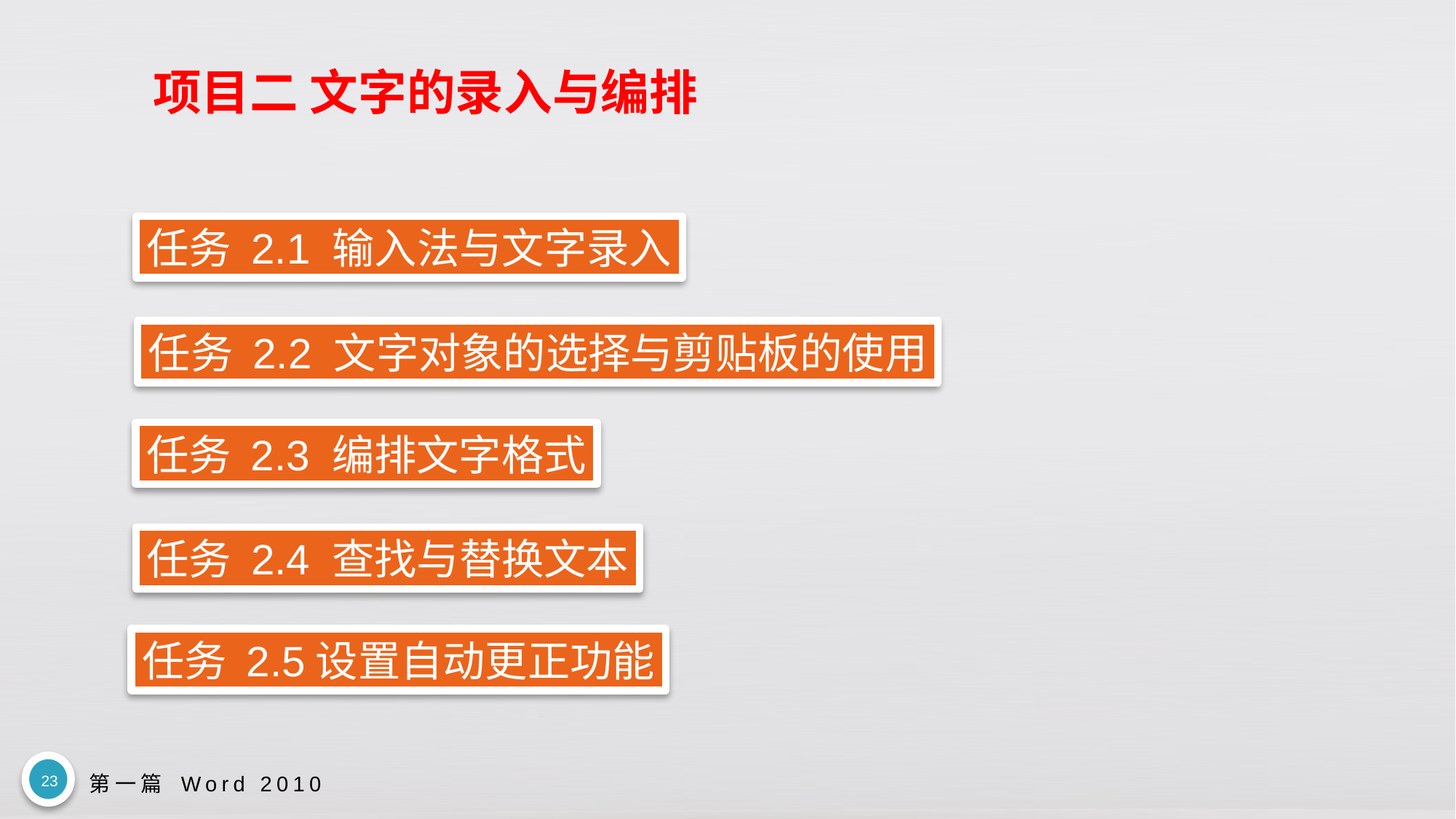

# 项目二 文字的录入与编排
任务 2.1 输入法与文字录入
任务 2.2 文字对象的选择与剪贴板的使用
任务 2.3 编排文字格式
任务 2.4 查找与替换文本
任务 2.5设置自动更正功能
23